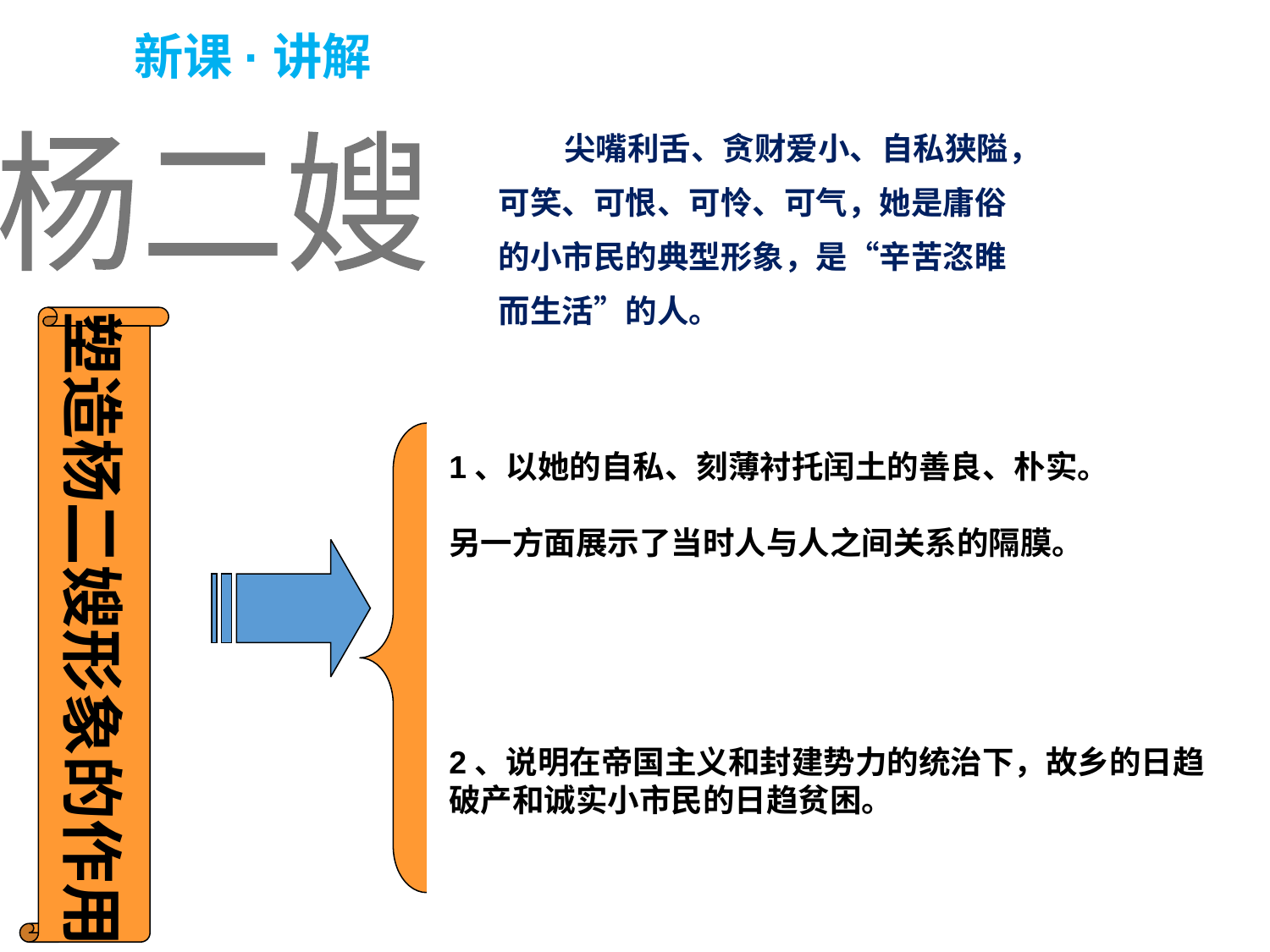

新课·讲解
        尖嘴利舌、贪财爱小、自私狭隘，
可笑、可恨、可怜、可气，她是庸俗
的小市民的典型形象，是“辛苦恣睢
而生活”的人。
杨二嫂
塑造杨二嫂形象的作用

1、以她的自私、刻薄衬托闰土的善良、朴实。

另一方面展示了当时人与人之间关系的隔膜。

2、说明在帝国主义和封建势力的统治下，故乡的日趋破产和诚实小市民的日趋贫困。